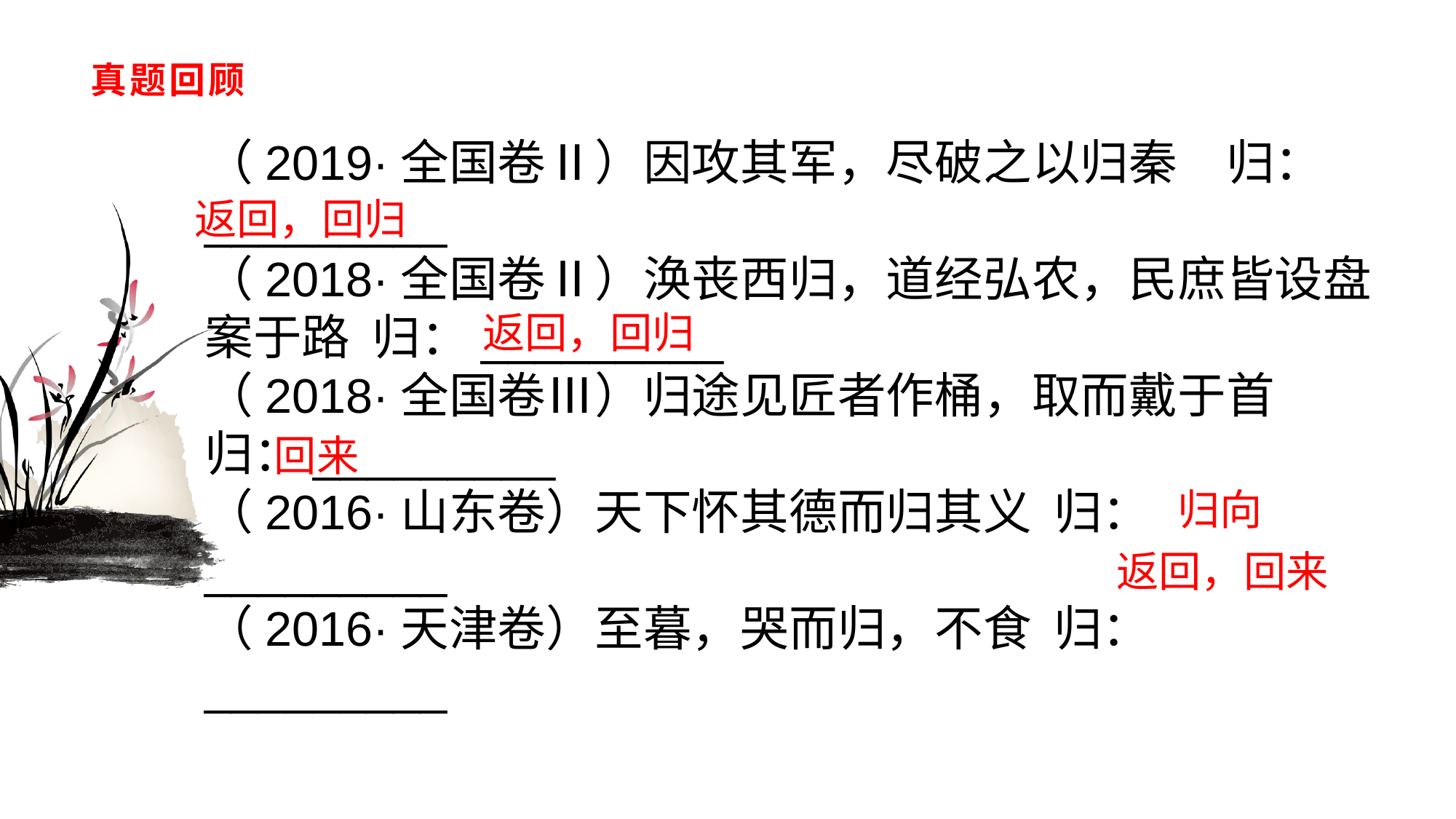

# 真题回顾
（2019·全国卷Ⅱ）因攻其军，尽破之以归秦　归：_________（2018·全国卷Ⅱ）涣丧西归，道经弘农，民庶皆设盘案于路  归：_________（2018·全国卷Ⅲ）归途见匠者作桶，取而戴于首  归：_________（2016·山东卷）天下怀其德而归其义  归：_________（2016·天津卷）至暮，哭而归，不食  归：_________
返回，回归
返回，回归
回来
归向
返回，回来